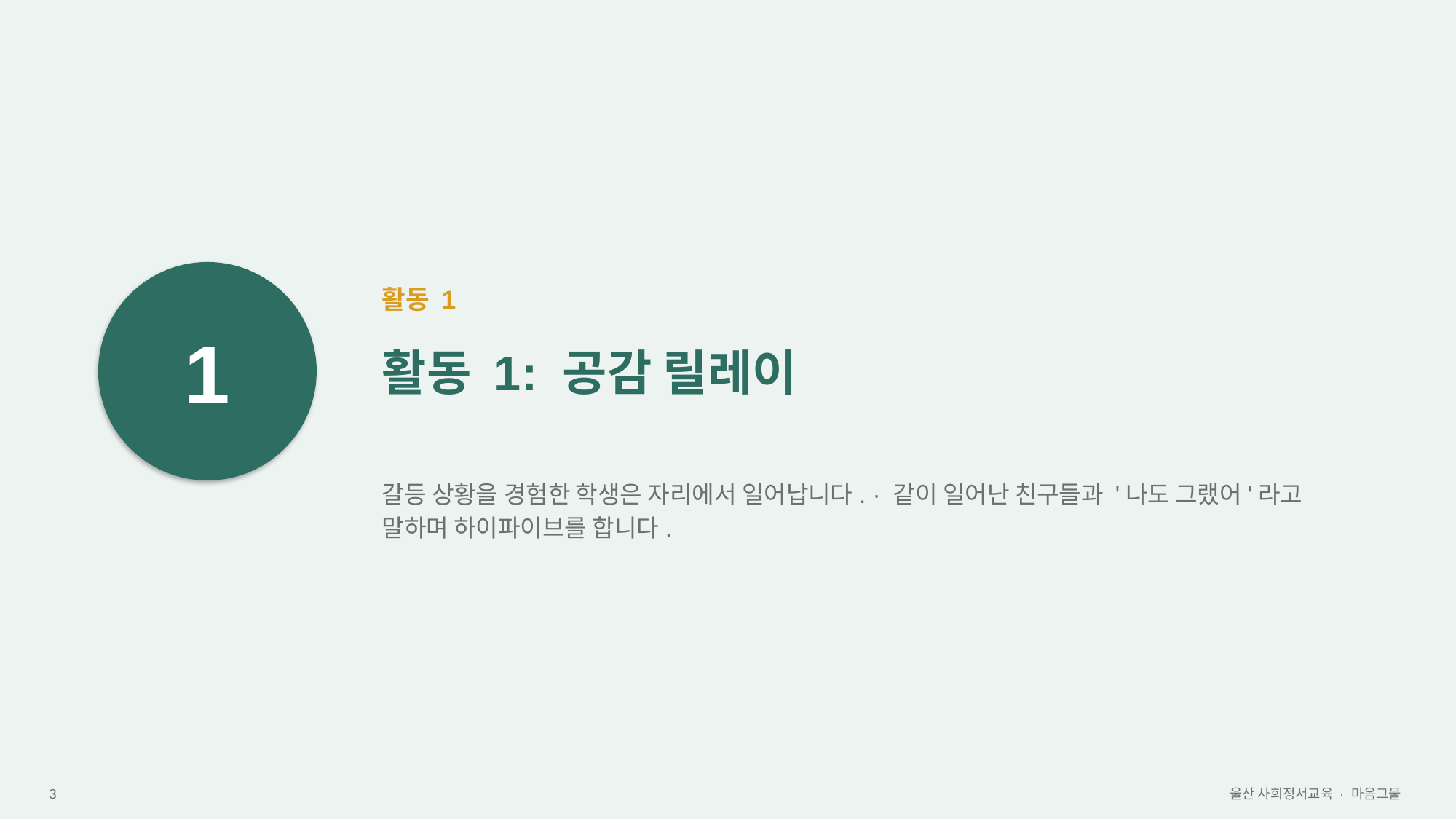

1
활동 1
활동 1: 공감 릴레이
갈등 상황을 경험한 학생은 자리에서 일어납니다. · 같이 일어난 친구들과 '나도 그랬어'라고 말하며 하이파이브를 합니다.
3
울산 사회정서교육 · 마음그물